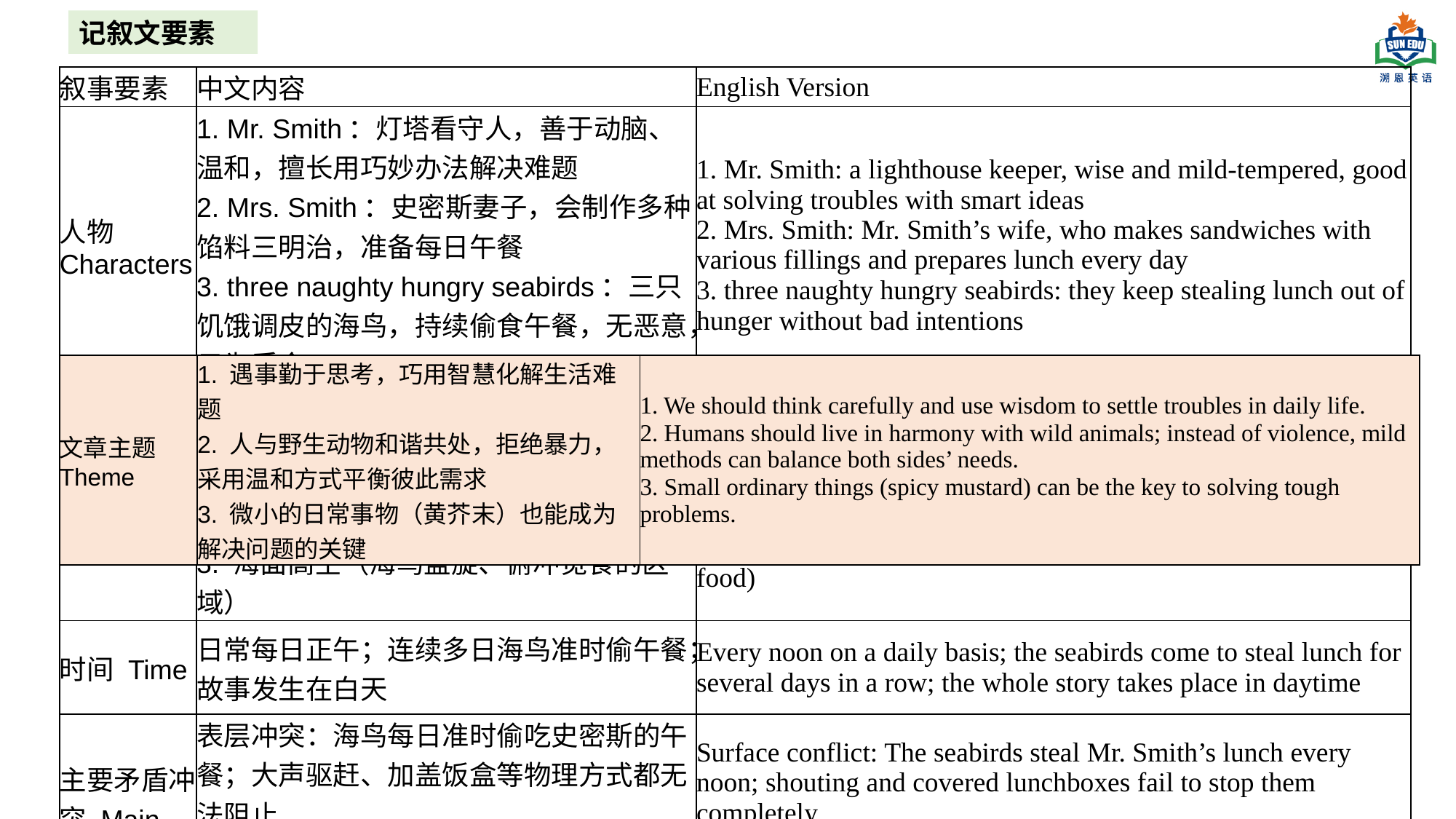

记叙文要素
| 叙事要素 | 中文内容 | English Version |
| --- | --- | --- |
| 人物 Characters | 1. Mr. Smith：灯塔看守人，善于动脑、温和，擅长用巧妙办法解决难题 2. Mrs. Smith：史密斯妻子，会制作多种馅料三明治，准备每日午餐 3. three naughty hungry seabirds：三只饥饿调皮的海鸟，持续偷食午餐，无恶意，只为觅食 | 1. Mr. Smith: a lighthouse keeper, wise and mild-tempered, good at solving troubles with smart ideas 2. Mrs. Smith: Mr. Smith’s wife, who makes sandwiches with various fillings and prepares lunch every day 3. three naughty hungry seabirds: they keep stealing lunch out of hunger without bad intentions |
| 地点 Settings | 1. 山顶小屋（史密斯家中，厨房存放黄芥末、制作午餐） 2. 近海灯塔（史密斯工作处，绳索连接小屋与灯塔） 3. 海面高空（海鸟盘旋、俯冲觅食的区域） | 1. A small house on the mountain top (Mr. Smith’s home, where Mrs. Smith makes lunch and stores spicy mustard) 2. A nearby lighthouse by the sea (Mr. Smith’s workplace, connected to the house by a long rope) 3. The sky above the sea (where seabirds circle and swoop for food) |
| 时间 Time | 日常每日正午；连续多日海鸟准时偷午餐；故事发生在白天 | Every noon on a daily basis; the seabirds come to steal lunch for several days in a row; the whole story takes place in daytime |
| 主要矛盾冲突 Main Conflicts | 表层冲突：海鸟每日准时偷吃史密斯的午餐；大声驱赶、加盖饭盒等物理方式都无法阻止 深层冲突：如何在不伤害饥饿海鸟的前提下，温和有效地制止偷食行为 | Surface conflict: The seabirds steal Mr. Smith’s lunch every noon; shouting and covered lunchboxes fail to stop them completely. Deep conflict: How to stop the birds from stealing food gently without hurting the hungry wild creatures |
| 文章主题 Theme | 1. 遇事勤于思考，巧用智慧化解生活难题 2. 人与野生动物和谐共处，拒绝暴力，采用温和方式平衡彼此需求 3. 微小的日常事物（黄芥末）也能成为解决问题的关键 | 1. We should think carefully and use wisdom to settle troubles in daily life. 2. Humans should live in harmony with wild animals; instead of violence, mild methods can balance both sides’ needs. 3. Small ordinary things (spicy mustard) can be the key to solving tough problems. |
| --- | --- | --- |